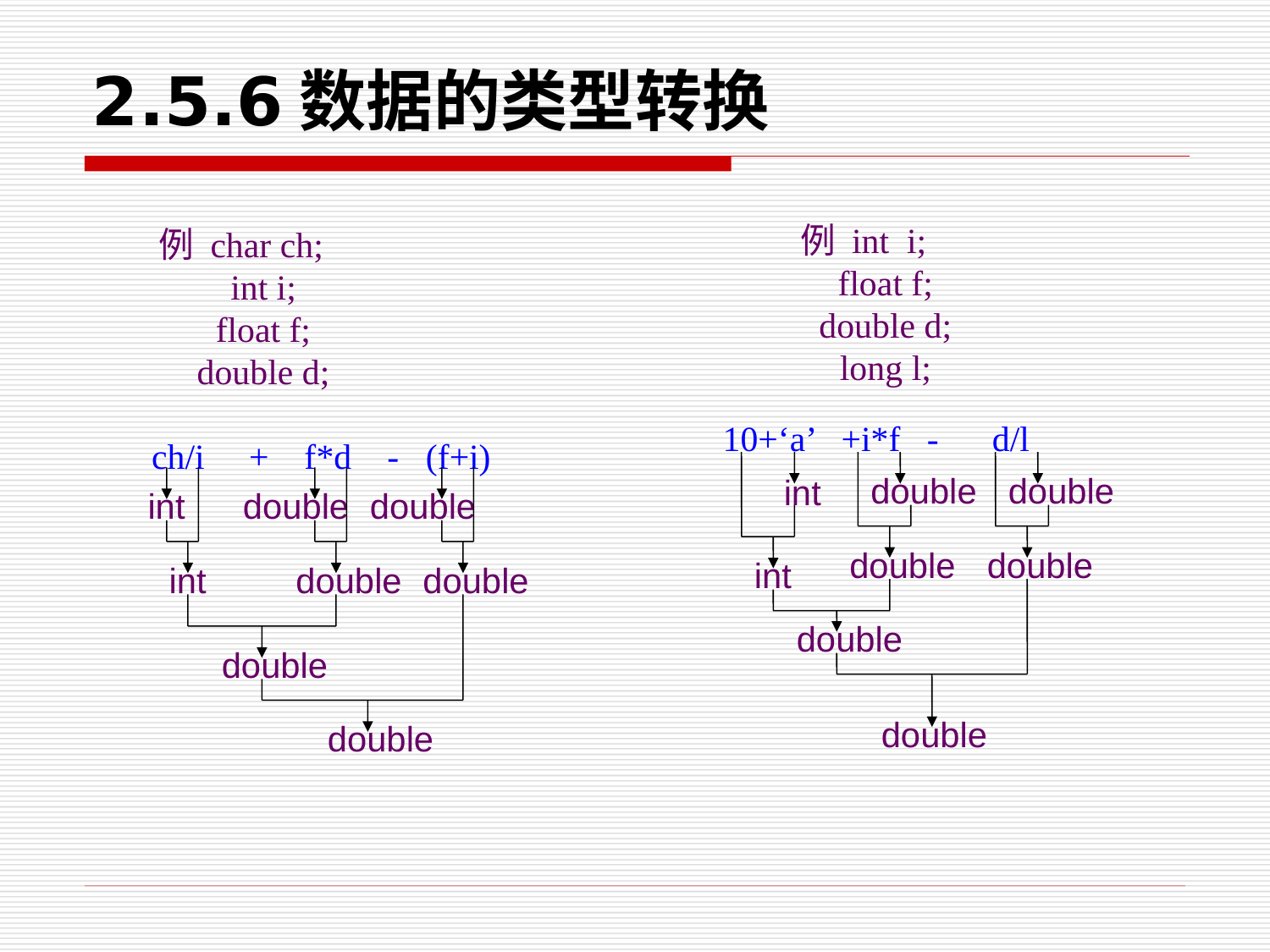

2.5.6数据的类型转换
例 int  i;
     float f;
     double d;
     long l;
10+‘a’   +i*f   -      d/l
例 char ch;
     int i;
     float f;
     double d;
ch/i     +    f*d    -   (f+i)

int

int

double

double

double

double

double

double

int

int

double

double

double

double

double

double